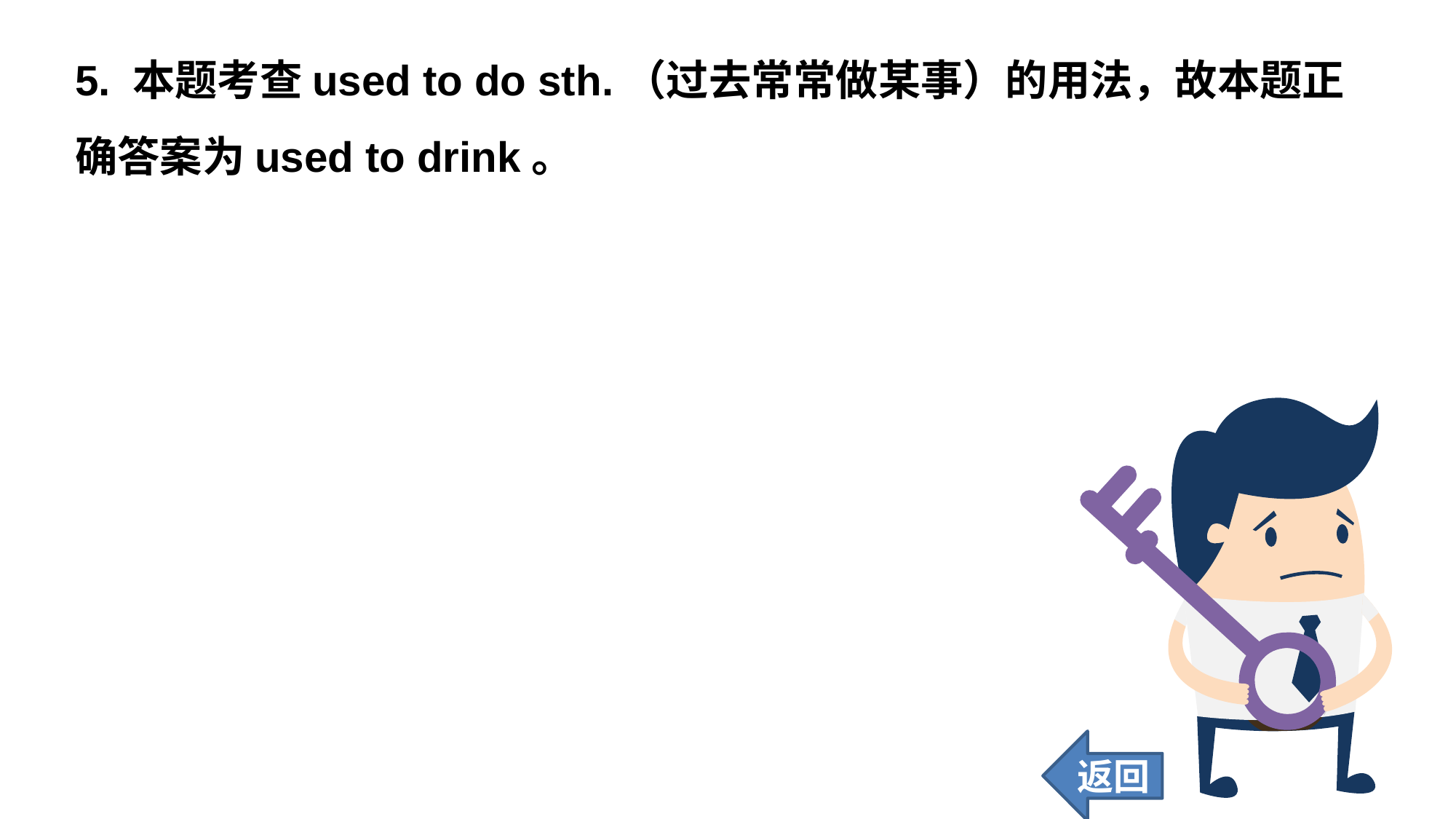

5. 本题考查used to do sth.（过去常常做某事）的用法，故本题正确答案为used to drink。

返回
58